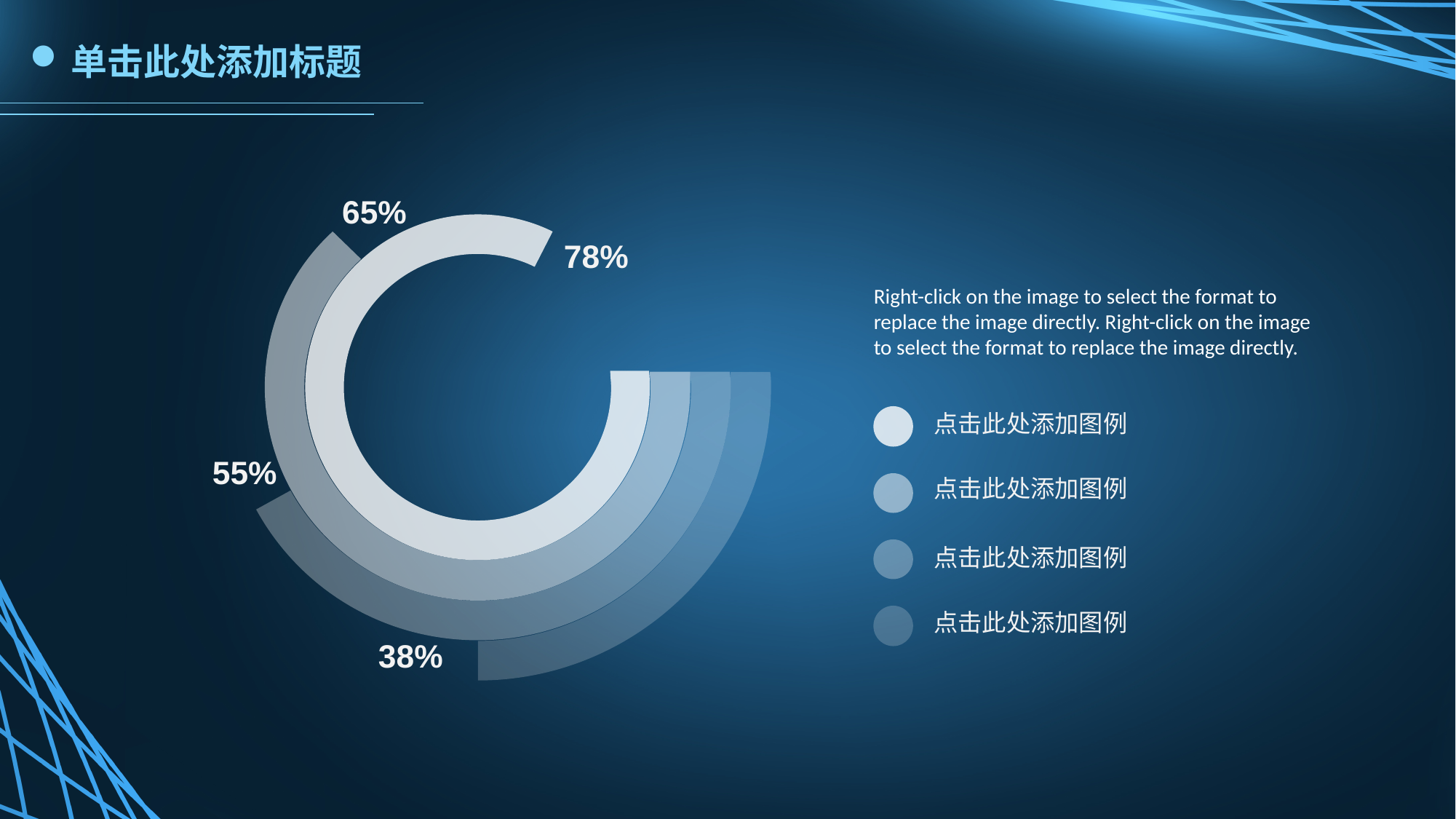

单击此处添加标题
65%

78%

55%
38%
Right-click on the image to select the format to replace the image directly. Right-click on the image to select the format to replace the image directly.

点击此处添加图例

点击此处添加图例

点击此处添加图例

点击此处添加图例